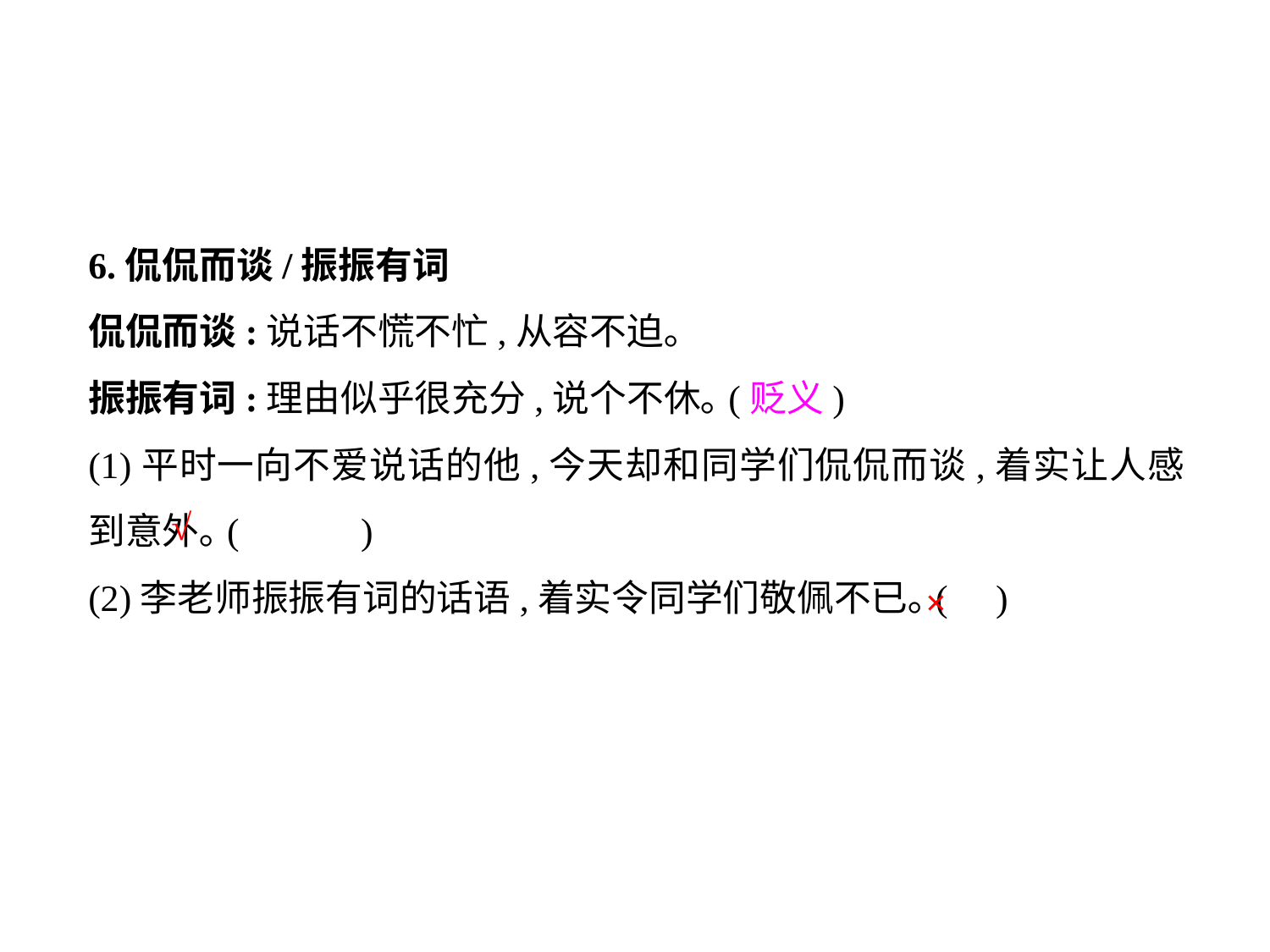

6.侃侃而谈/振振有词
侃侃而谈:说话不慌不忙,从容不迫｡
振振有词:理由似乎很充分,说个不休｡(贬义)
(1)平时一向不爱说话的他,今天却和同学们侃侃而谈,着实让人感到意外｡(	  )
(2)李老师振振有词的话语,着实令同学们敬佩不已｡(	  )
√
×